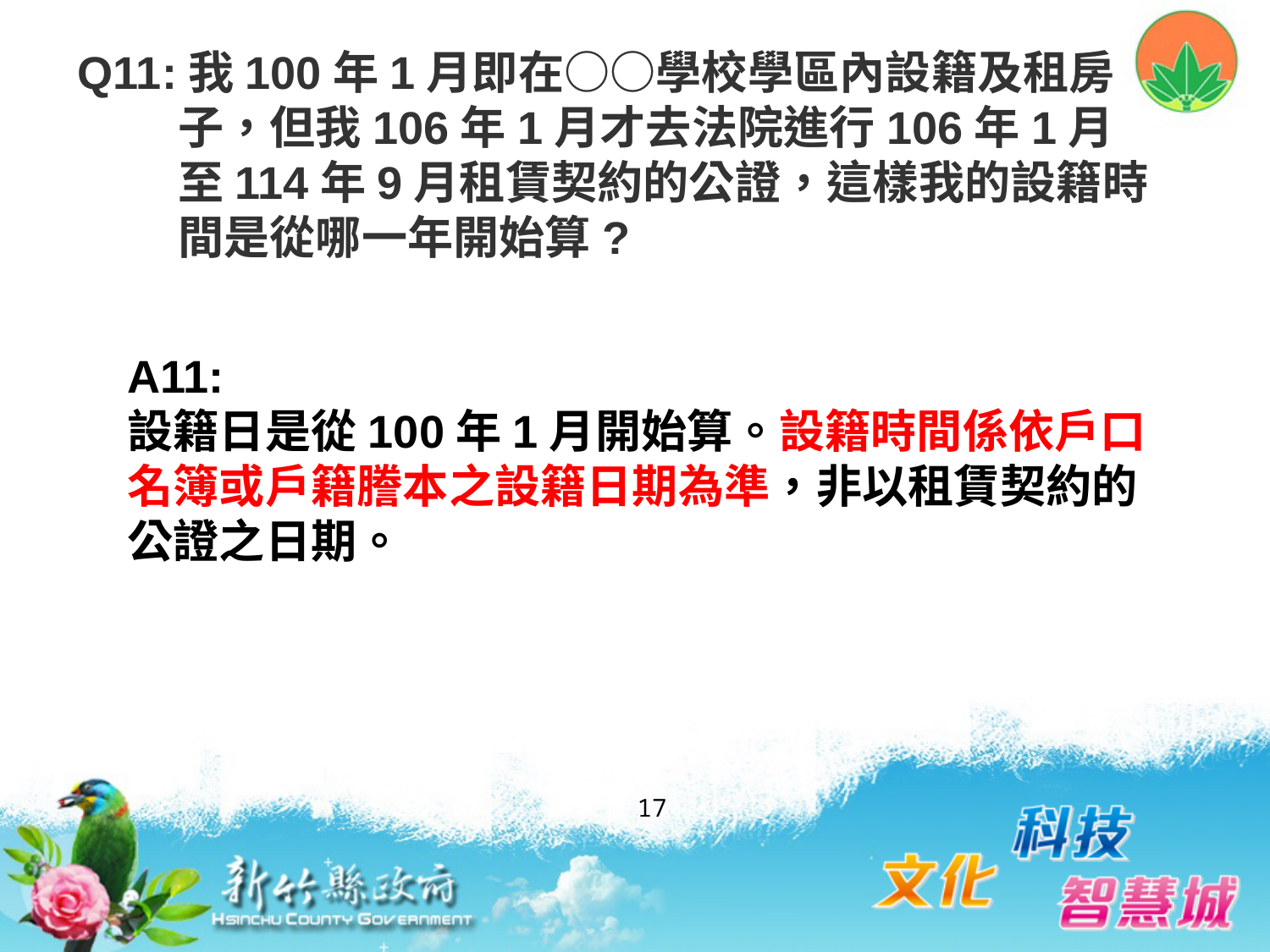

Q11:我100年1月即在○○學校學區內設籍及租房子，但我106年1月才去法院進行106年1月至114年9月租賃契約的公證，這樣我的設籍時間是從哪一年開始算?

A11:
設籍日是從100年1月開始算。設籍時間係依戶口名簿或戶籍謄本之設籍日期為準，非以租賃契約的公證之日期。

17